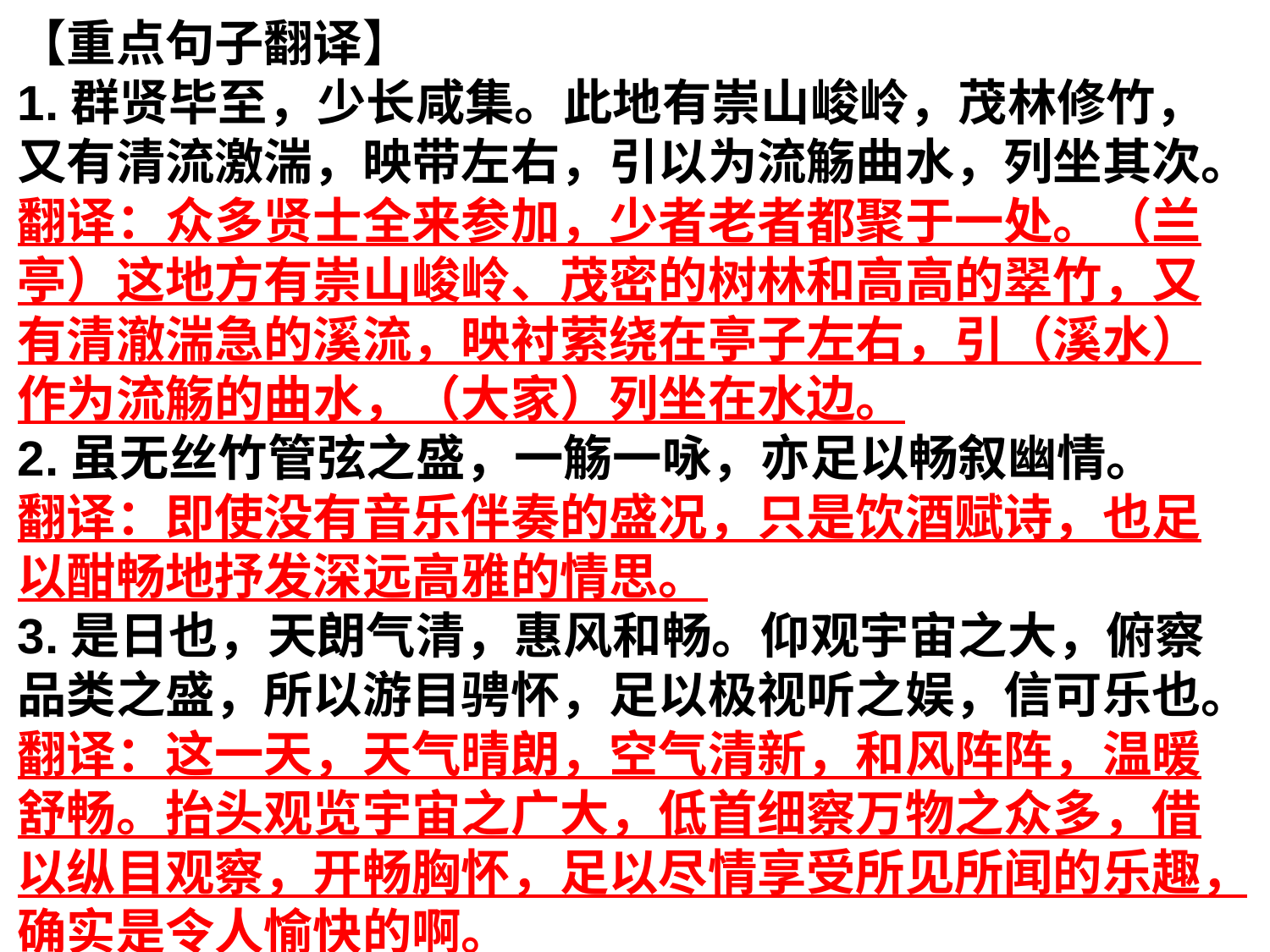

【重点句子翻译】
1.群贤毕至，少长咸集。此地有崇山峻岭，茂林修竹，又有清流激湍，映带左右，引以为流觞曲水，列坐其次。
翻译：众多贤士全来参加，少者老者都聚于一处。（兰亭）这地方有崇山峻岭、茂密的树林和高高的翠竹，又有清澈湍急的溪流，映衬萦绕在亭子左右，引（溪水）作为流觞的曲水，（大家）列坐在水边。
2.虽无丝竹管弦之盛，一觞一咏，亦足以畅叙幽情。
翻译：即使没有音乐伴奏的盛况，只是饮酒赋诗，也足以酣畅地抒发深远高雅的情思。
3.是日也，天朗气清，惠风和畅。仰观宇宙之大，俯察品类之盛，所以游目骋怀，足以极视听之娱，信可乐也。
翻译：这一天，天气晴朗，空气清新，和风阵阵，温暖舒畅。抬头观览宇宙之广大，低首细察万物之众多，借以纵目观察，开畅胸怀，足以尽情享受所见所闻的乐趣，确实是令人愉快的啊。